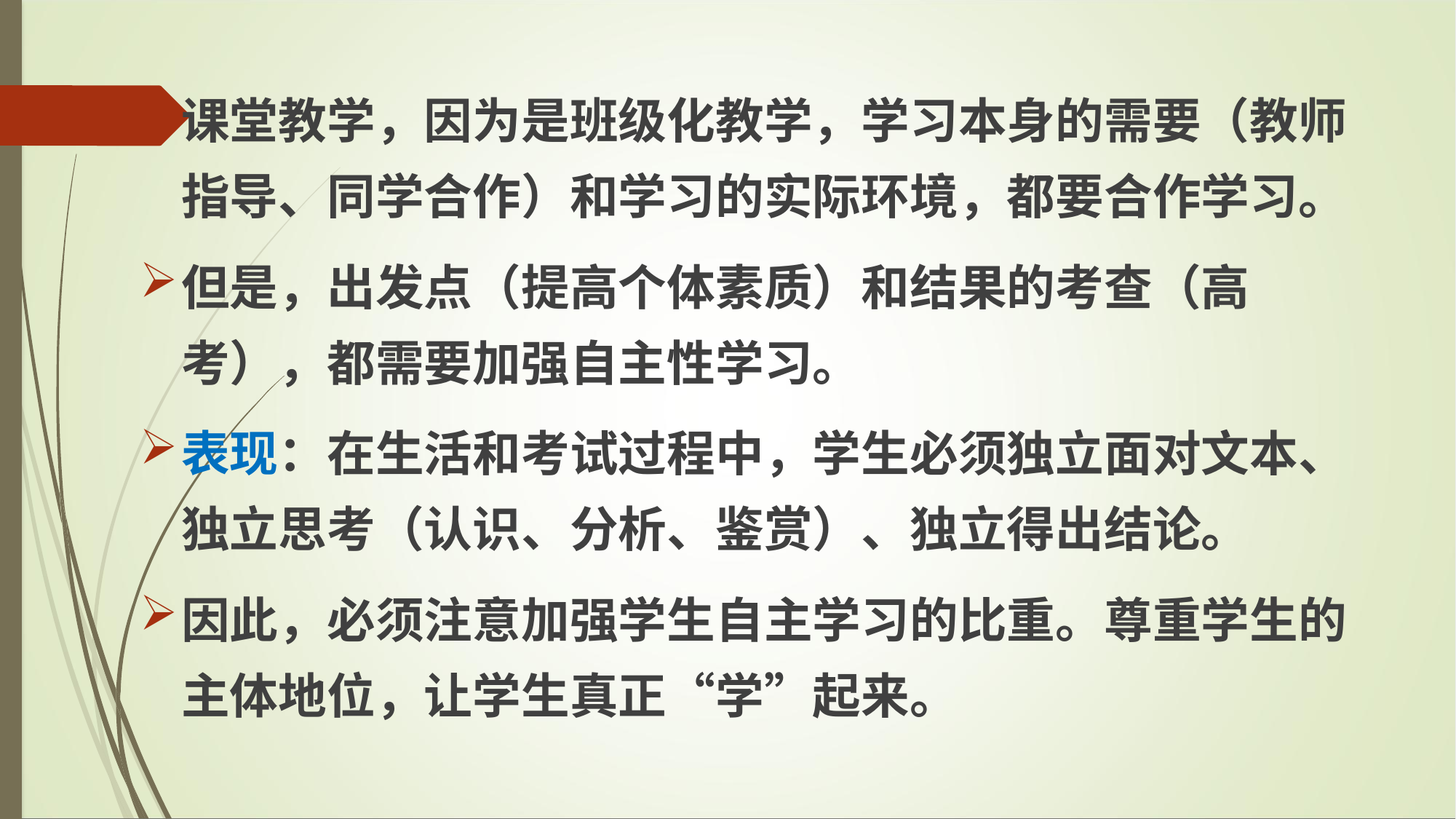

课堂教学，因为是班级化教学，学习本身的需要（教师指导、同学合作）和学习的实际环境，都要合作学习。
但是，出发点（提高个体素质）和结果的考查（高考），都需要加强自主性学习。
表现：在生活和考试过程中，学生必须独立面对文本、独立思考（认识、分析、鉴赏）、独立得出结论。
因此，必须注意加强学生自主学习的比重。尊重学生的主体地位，让学生真正“学”起来。